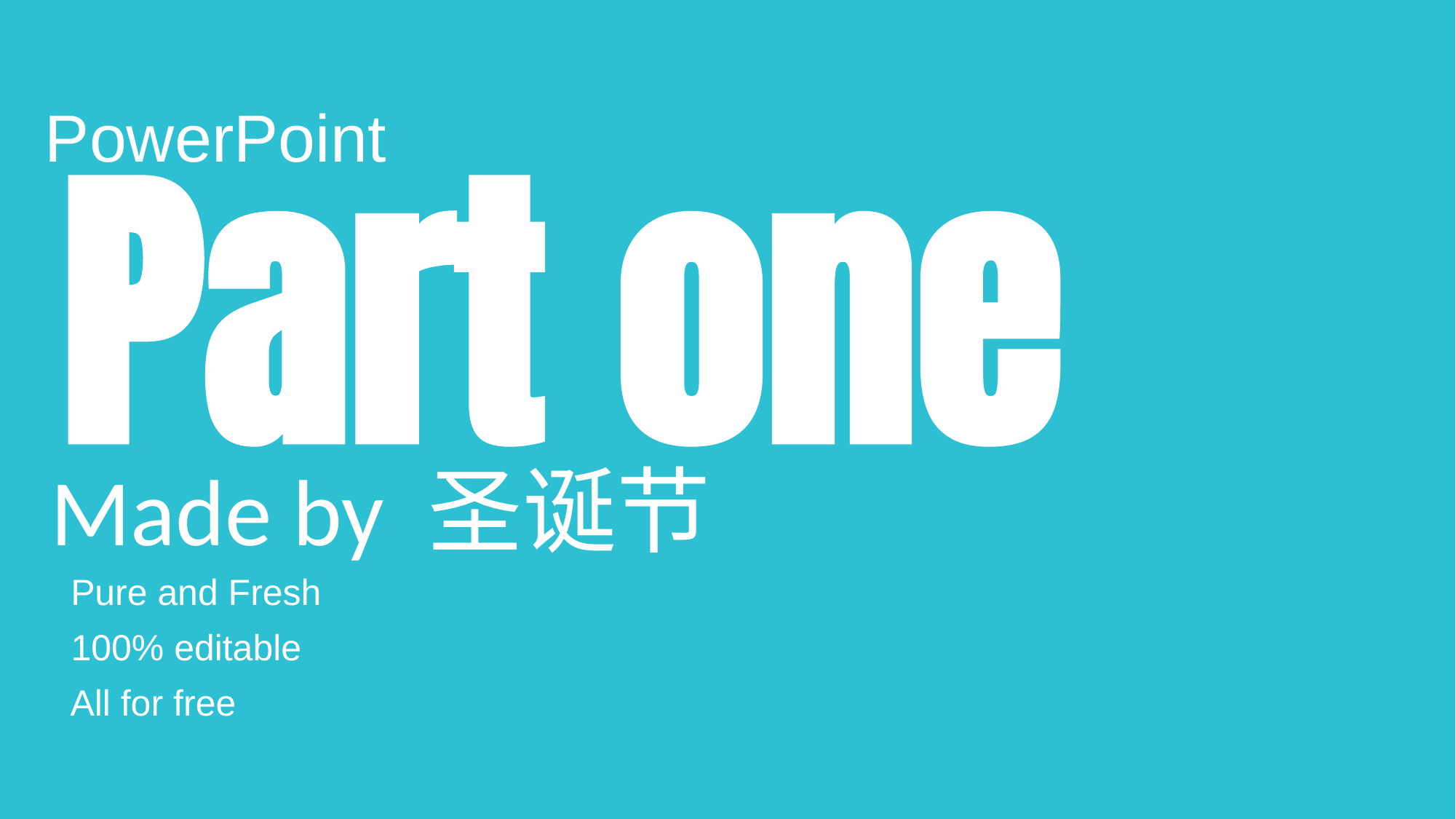

PowerPoint
Part one
Made by 圣诞节
Pure and Fresh
100% editable
All for free